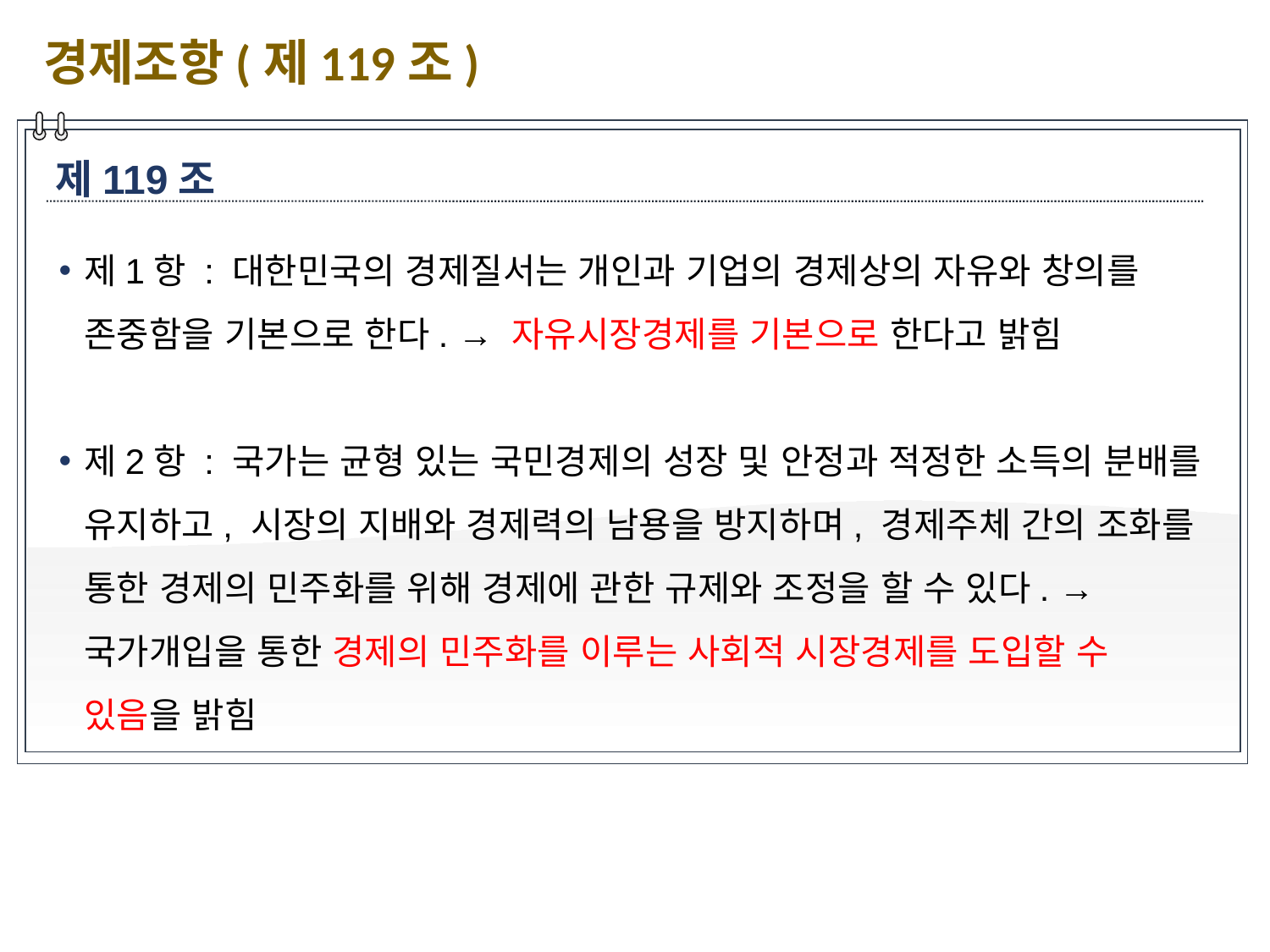

경제조항(제119조)

제119조

제1항 : 대한민국의 경제질서는 개인과 기업의 경제상의 자유와 창의를 존중함을 기본으로 한다. → 자유시장경제를 기본으로 한다고 밝힘

제2항 : 국가는 균형 있는 국민경제의 성장 및 안정과 적정한 소득의 분배를 유지하고, 시장의 지배와 경제력의 남용을 방지하며, 경제주체 간의 조화를 통한 경제의 민주화를 위해 경제에 관한 규제와 조정을 할 수 있다. → 국가개입을 통한 경제의 민주화를 이루는 사회적 시장경제를 도입할 수 있음을 밝힘